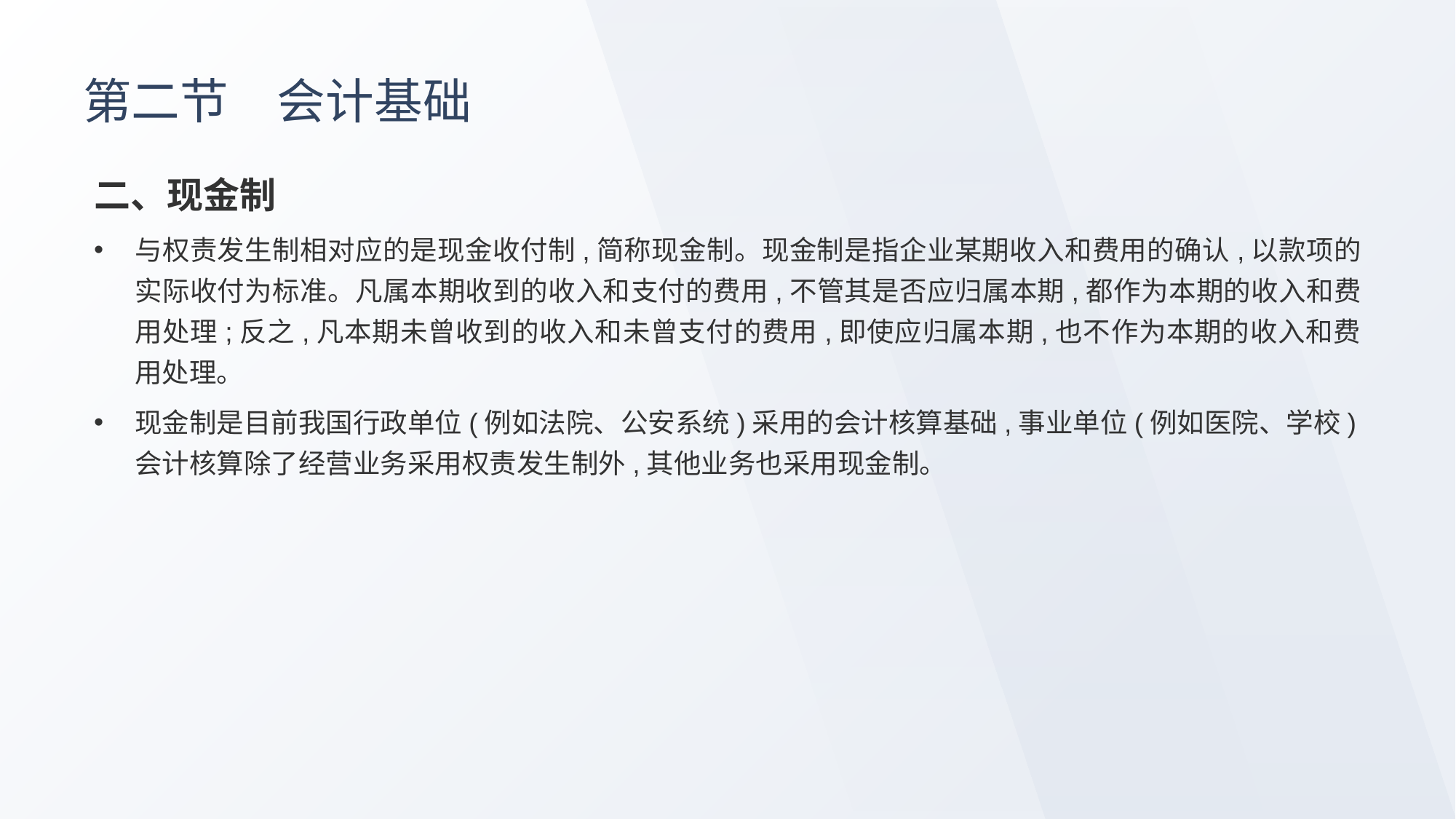

# 第二节　会计基础
二、现金制
与权责发生制相对应的是现金收付制,简称现金制。现金制是指企业某期收入和费用的确认,以款项的实际收付为标准。凡属本期收到的收入和支付的费用,不管其是否应归属本期,都作为本期的收入和费用处理;反之,凡本期未曾收到的收入和未曾支付的费用,即使应归属本期,也不作为本期的收入和费用处理。
现金制是目前我国行政单位(例如法院、公安系统)采用的会计核算基础,事业单位(例如医院、学校)会计核算除了经营业务采用权责发生制外,其他业务也采用现金制。